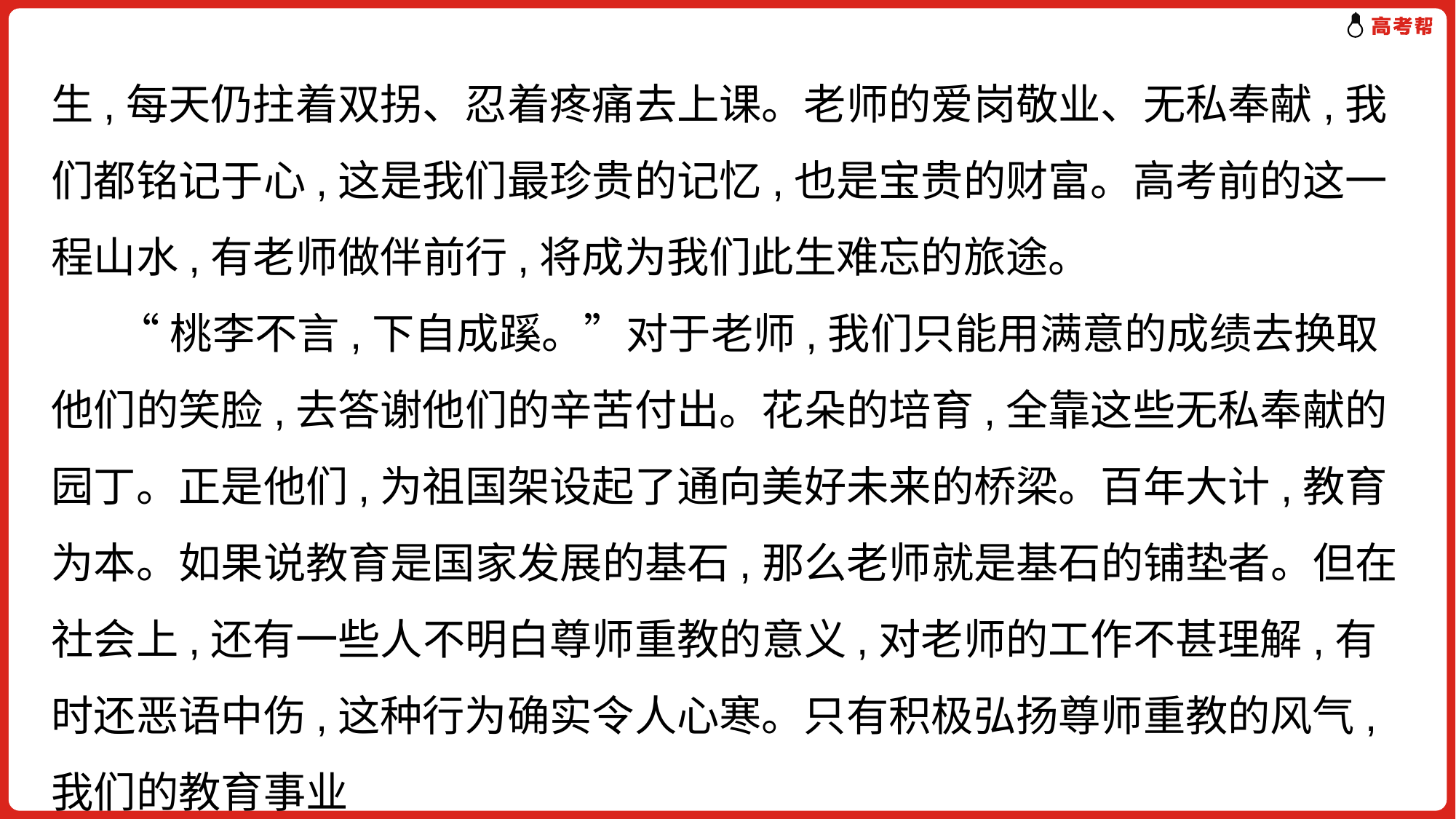

生,每天仍拄着双拐、忍着疼痛去上课。老师的爱岗敬业、无私奉献,我们都铭记于心,这是我们最珍贵的记忆,也是宝贵的财富。高考前的这一程山水,有老师做伴前行,将成为我们此生难忘的旅途。
       “桃李不言,下自成蹊。”对于老师,我们只能用满意的成绩去换取他们的笑脸,去答谢他们的辛苦付出。花朵的培育,全靠这些无私奉献的园丁。正是他们,为祖国架设起了通向美好未来的桥梁。百年大计,教育为本。如果说教育是国家发展的基石,那么老师就是基石的铺垫者。但在社会上,还有一些人不明白尊师重教的意义,对老师的工作不甚理解,有时还恶语中伤,这种行为确实令人心寒。只有积极弘扬尊师重教的风气,我们的教育事业